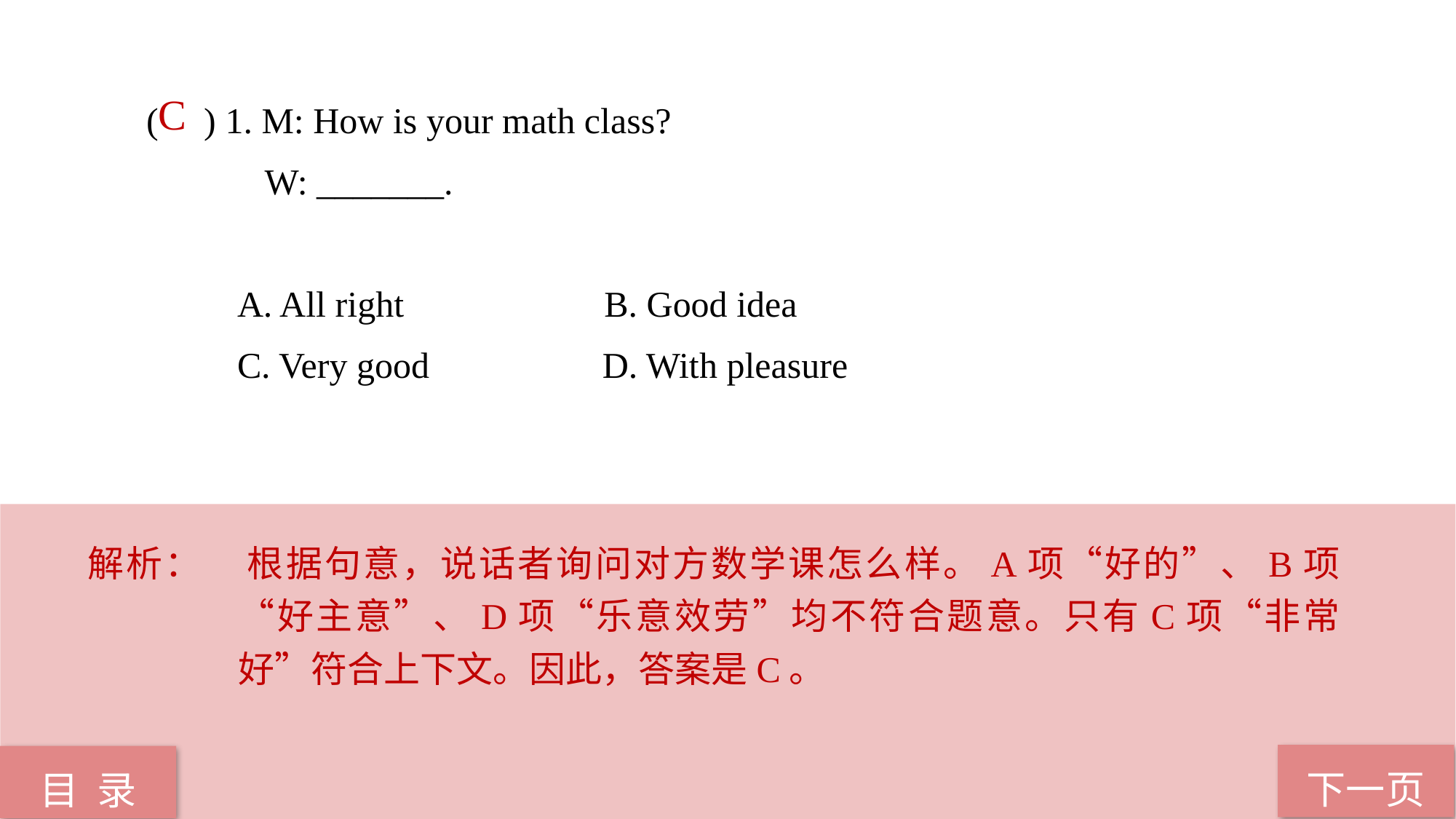

(     ) 1. M: How is your math class?
             W: _______.

          A. All right                      B. Good idea
          C. Very good                   D. With pleasure
C
解析：	根据句意，说话者询问对方数学课怎么样。A项“好的”、B项“好主意”、D项“乐意效劳”均不符合题意。只有C项“非常好”符合上下文。因此，答案是C。